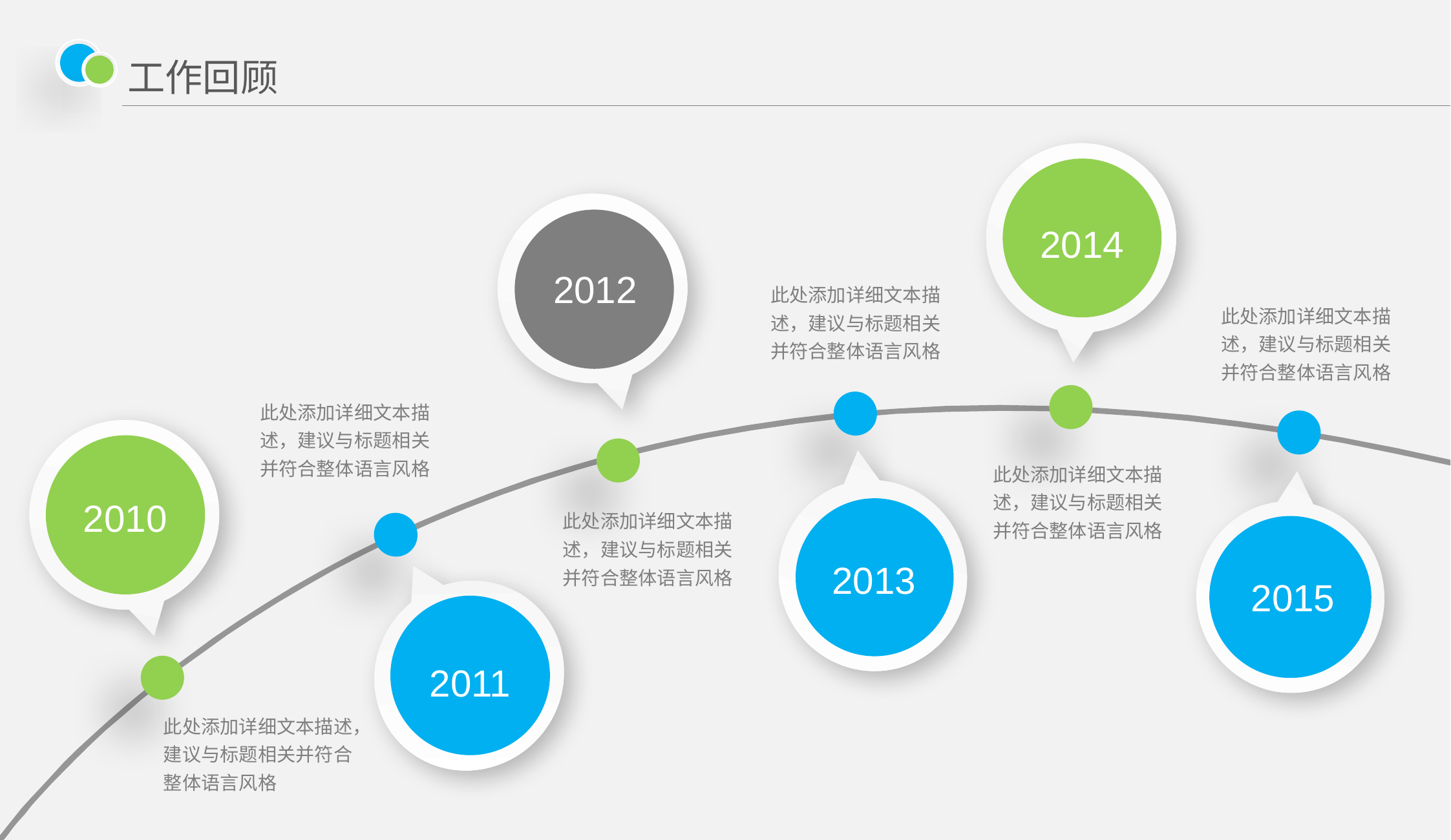

# 工作回顾

2014

2012
此处添加详细文本描述，建议与标题相关并符合整体语言风格
此处添加详细文本描述，建议与标题相关并符合整体语言风格

此处添加详细文本描述，建议与标题相关并符合整体语言风格

2010

此处添加详细文本描述，建议与标题相关并符合整体语言风格

2013

2015
此处添加详细文本描述，建议与标题相关并符合整体语言风格

2011

此处添加详细文本描述，建议与标题相关并符合整体语言风格
延迟符